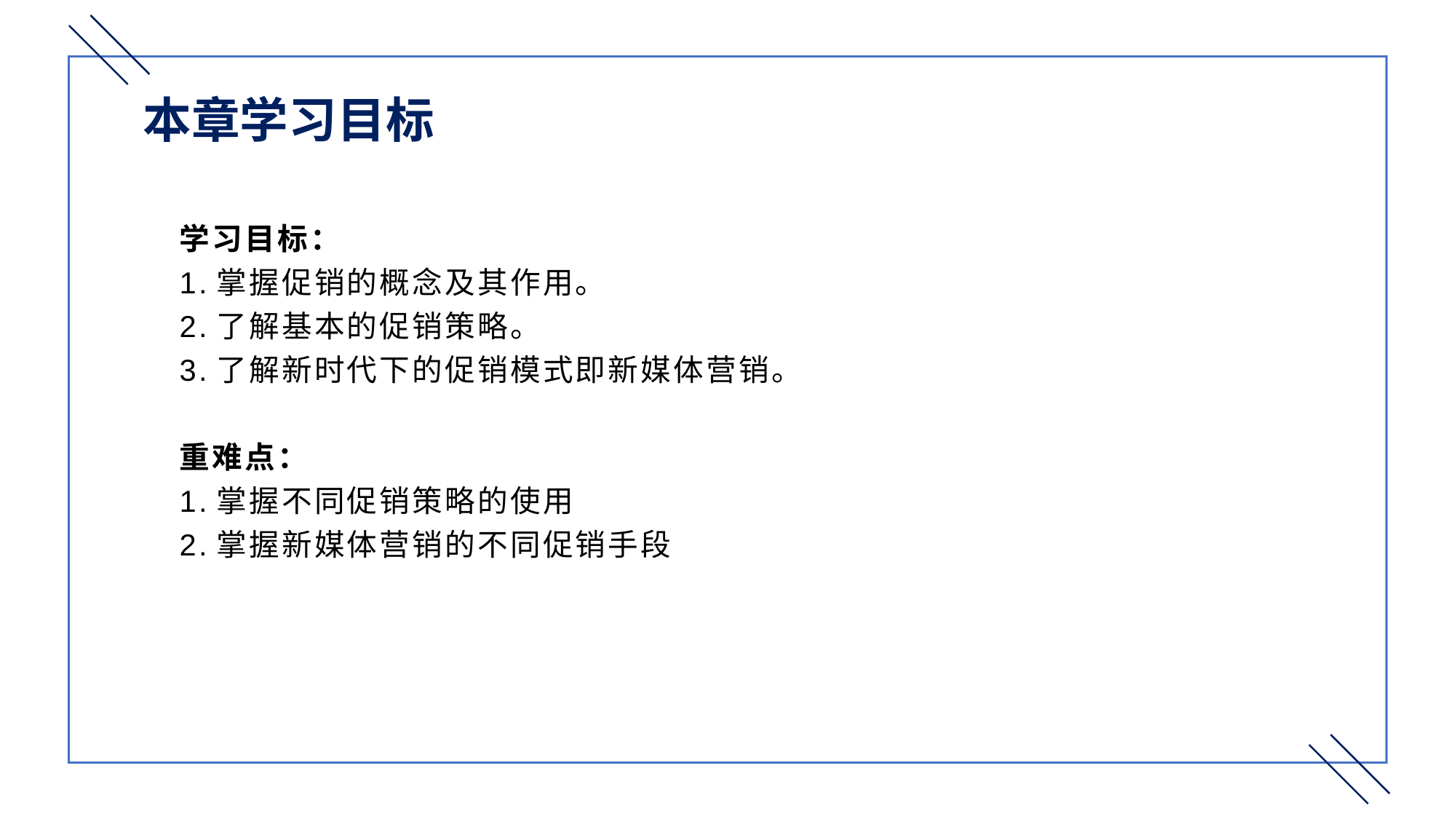

本章学习目标
学习目标：
1.掌握促销的概念及其作用。
2.了解基本的促销策略。
3.了解新时代下的促销模式即新媒体营销。

重难点：
1.掌握不同促销策略的使用
2.掌握新媒体营销的不同促销手段